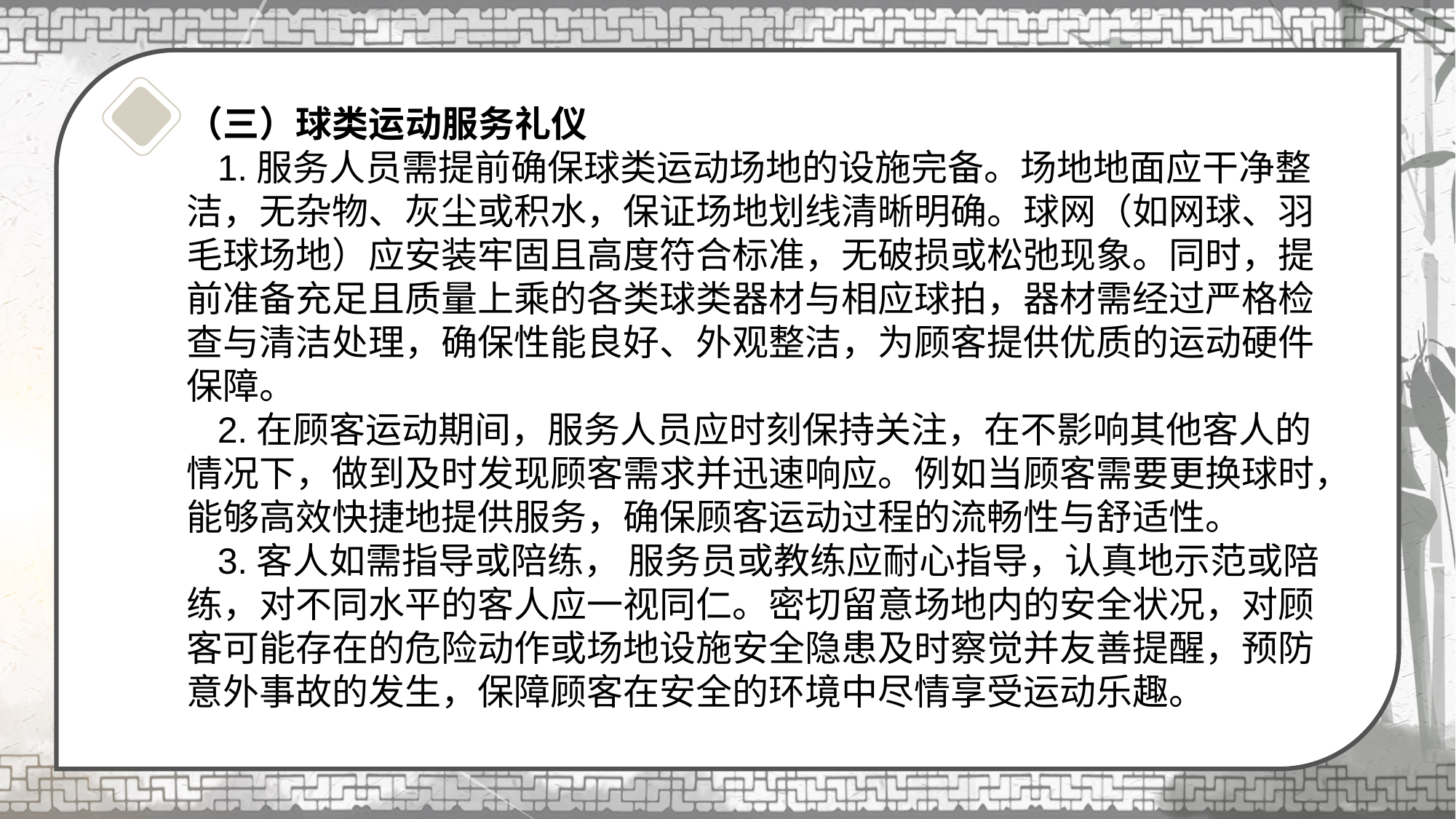

（三）球类运动服务礼仪
   1.服务人员需提前确保球类运动场地的设施完备。场地地面应干净整洁，无杂物、灰尘或积水，保证场地划线清晰明确。球网（如网球、羽毛球场地）应安装牢固且高度符合标准，无破损或松弛现象。同时，提前准备充足且质量上乘的各类球类器材与相应球拍，器材需经过严格检查与清洁处理，确保性能良好、外观整洁，为顾客提供优质的运动硬件保障。
   2.在顾客运动期间，服务人员应时刻保持关注，在不影响其他客人的情况下，做到及时发现顾客需求并迅速响应。例如当顾客需要更换球时，能够高效快捷地提供服务，确保顾客运动过程的流畅性与舒适性。
   3.客人如需指导或陪练， 服务员或教练应耐心指导，认真地示范或陪练，对不同水平的客人应一视同仁。密切留意场地内的安全状况，对顾客可能存在的危险动作或场地设施安全隐患及时察觉并友善提醒，预防意外事故的发生，保障顾客在安全的环境中尽情享受运动乐趣。